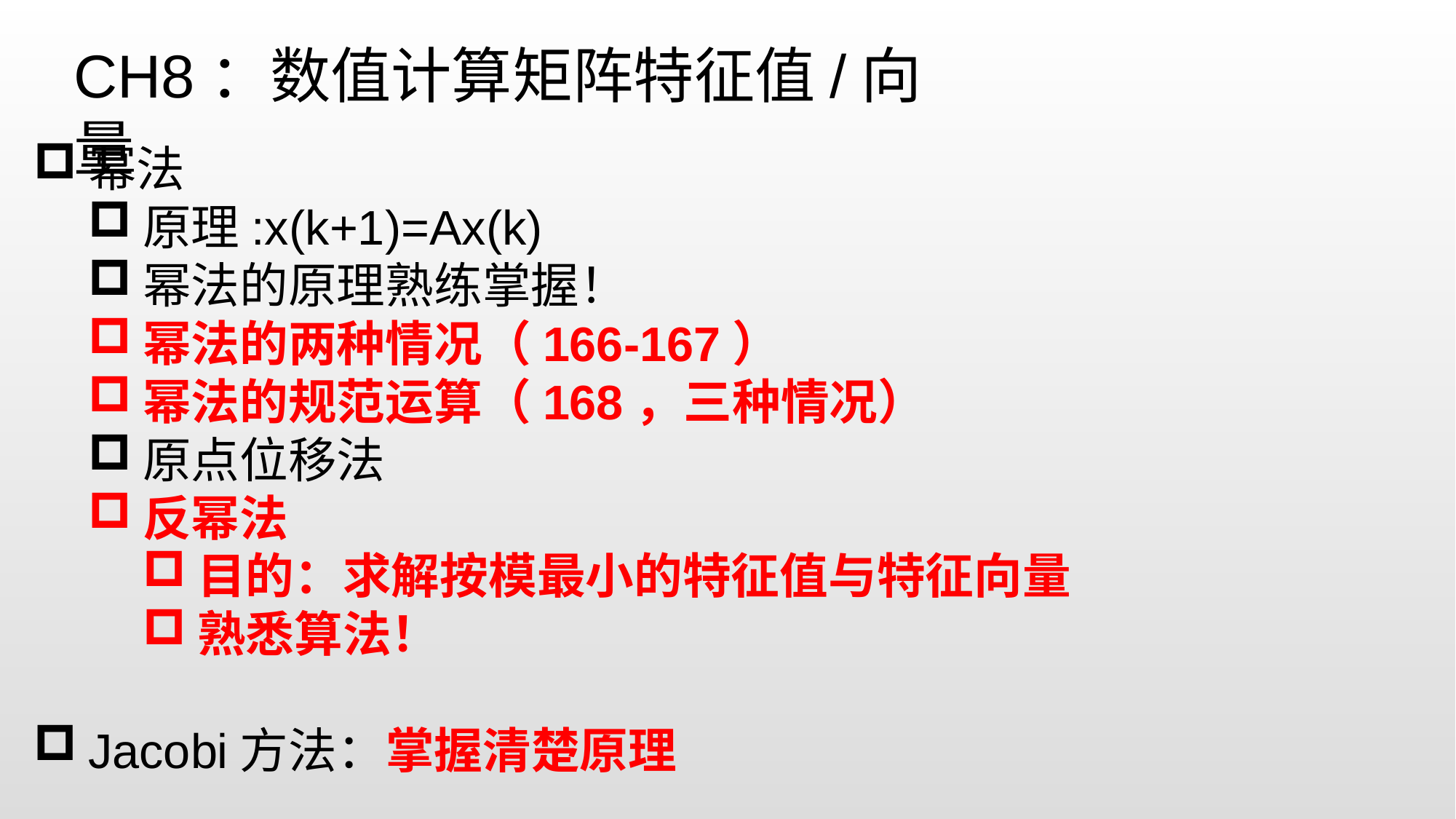

幂法
原理:x(k+1)=Ax(k)
幂法的原理熟练掌握！
幂法的两种情况（166-167）
幂法的规范运算（168，三种情况）
原点位移法
反幂法
目的：求解按模最小的特征值与特征向量
熟悉算法！

Jacobi方法：掌握清楚原理

CH8：数值计算矩阵特征值/向量